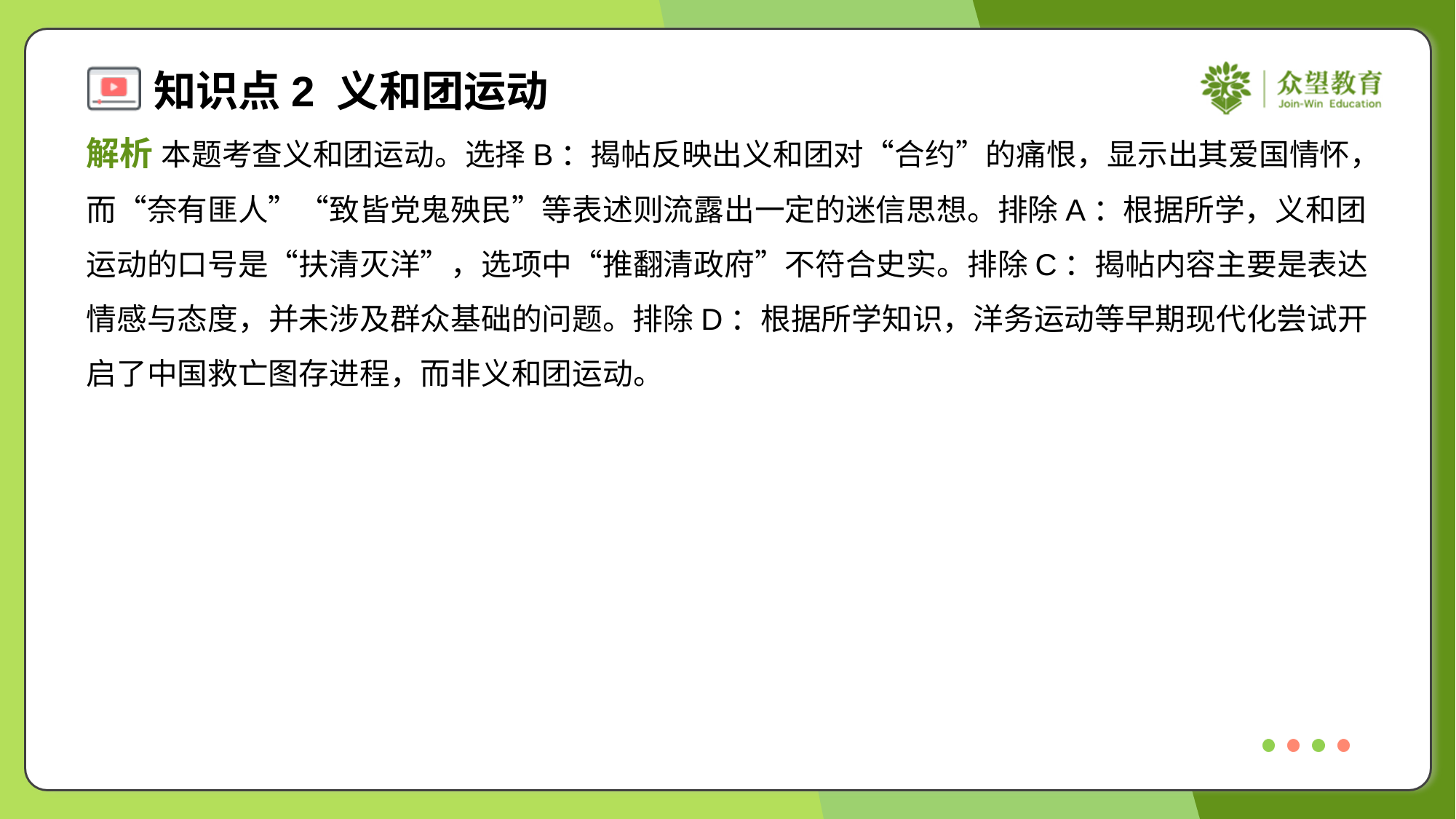

解析 本题考查义和团运动。选择B：揭帖反映出义和团对“合约”的痛恨，显示出其爱国情怀，
而“奈有匪人”“致皆党鬼殃民”等表述则流露出一定的迷信思想。排除A：根据所学，义和团
运动的口号是“扶清灭洋”，选项中“推翻清政府”不符合史实。排除C：揭帖内容主要是表达
情感与态度，并未涉及群众基础的问题。排除D：根据所学知识，洋务运动等早期现代化尝试开
启了中国救亡图存进程，而非义和团运动。